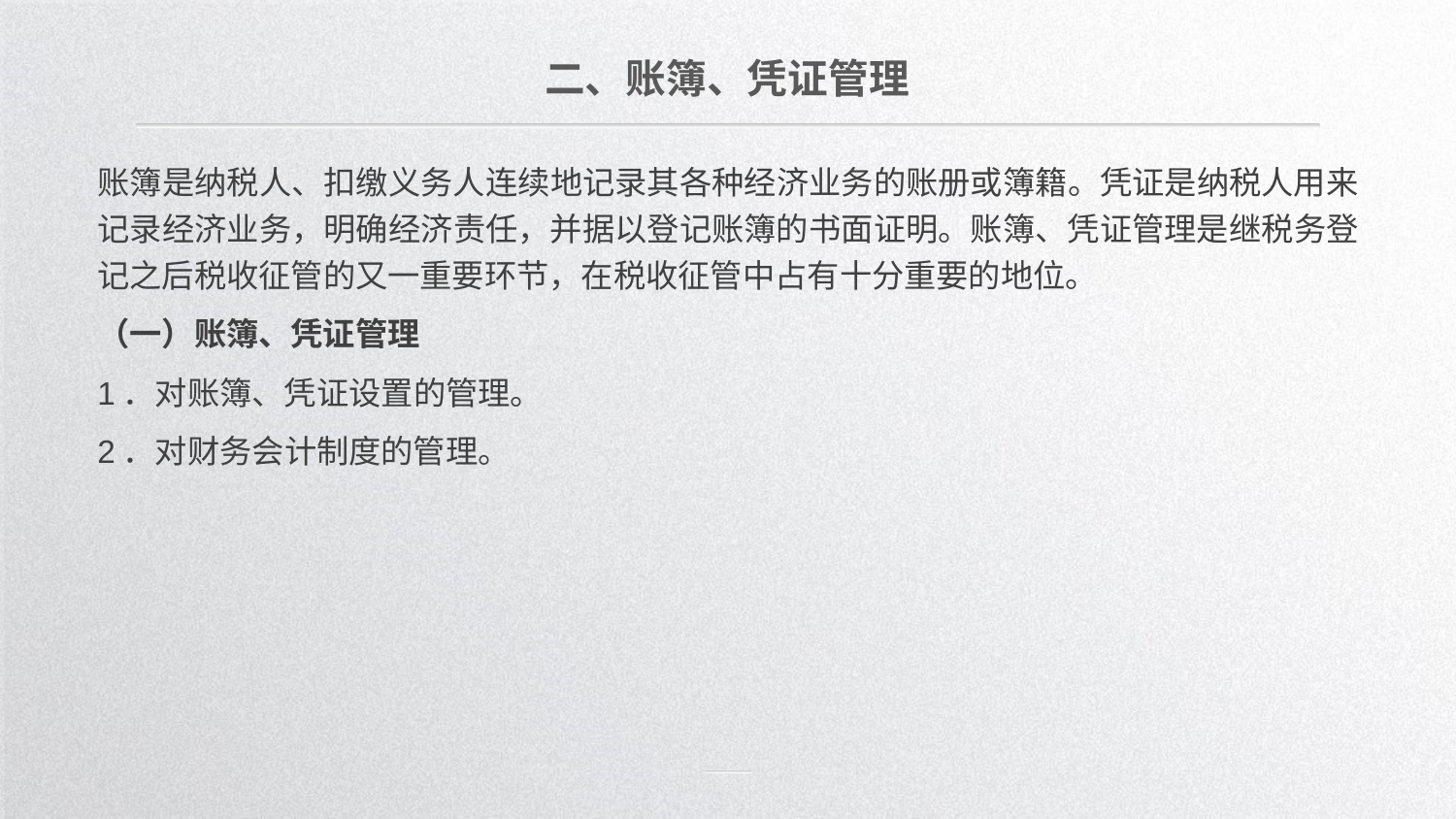

二、账簿、凭证管理
账簿是纳税人、扣缴义务人连续地记录其各种经济业务的账册或簿籍。凭证是纳税人用来记录经济业务，明确经济责任，并据以登记账簿的书面证明。账簿、凭证管理是继税务登记之后税收征管的又一重要环节，在税收征管中占有十分重要的地位。
（一）账簿、凭证管理
1．对账簿、凭证设置的管理。
2．对财务会计制度的管理。